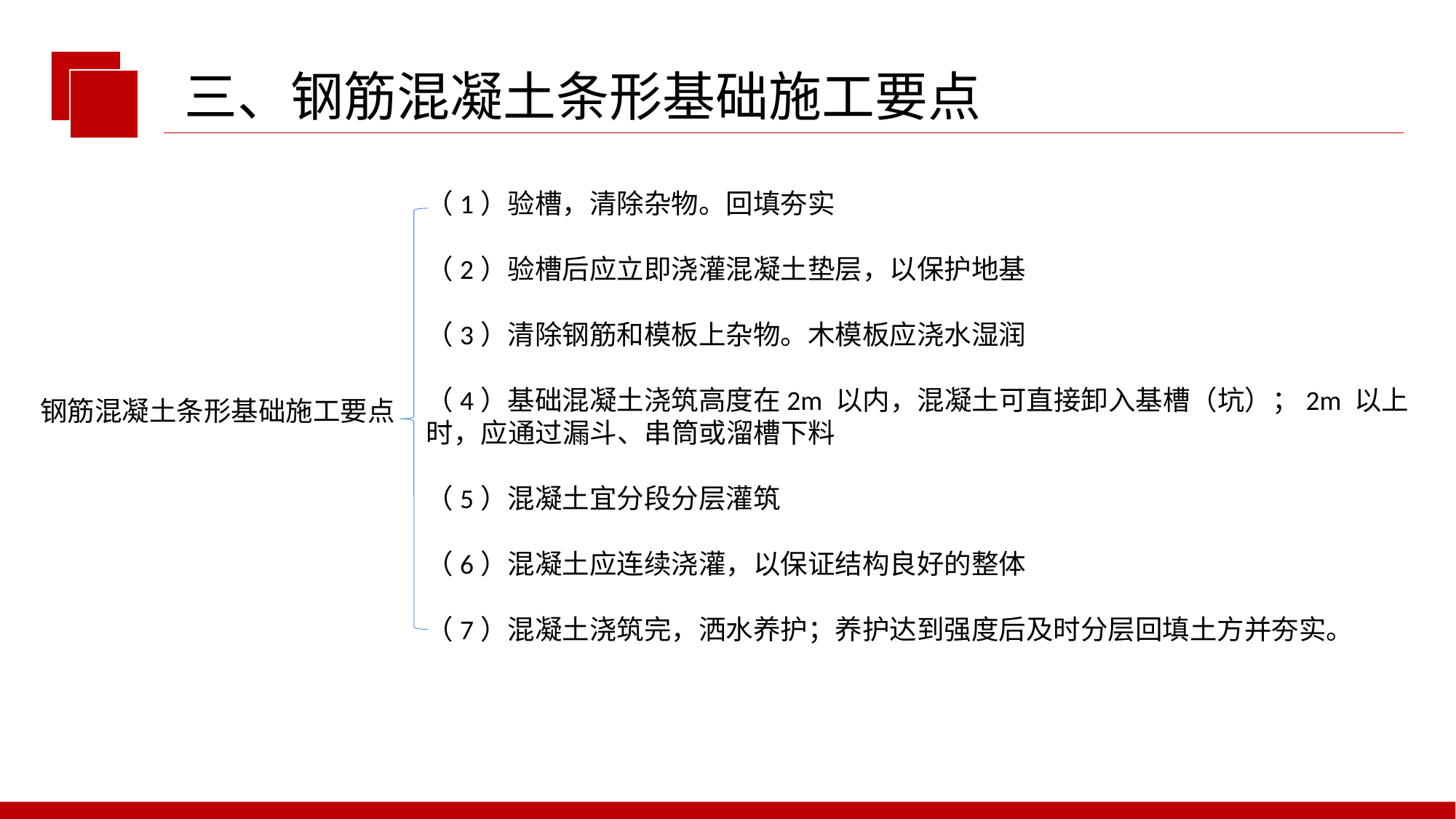

三、钢筋混凝土条形基础施工要点
（1）验槽，清除杂物。回填夯实

（2）验槽后应立即浇灌混凝土垫层，以保护地基

（3）清除钢筋和模板上杂物。木模板应浇水湿润

（4）基础混凝土浇筑高度在2m 以内，混凝土可直接卸入基槽（坑）；2m 以上时，应通过漏斗、串筒或溜槽下料

（5）混凝土宜分段分层灌筑

（6）混凝土应连续浇灌，以保证结构良好的整体

（7）混凝土浇筑完，洒水养护；养护达到强度后及时分层回填土方并夯实。

钢筋混凝土条形基础施工要点